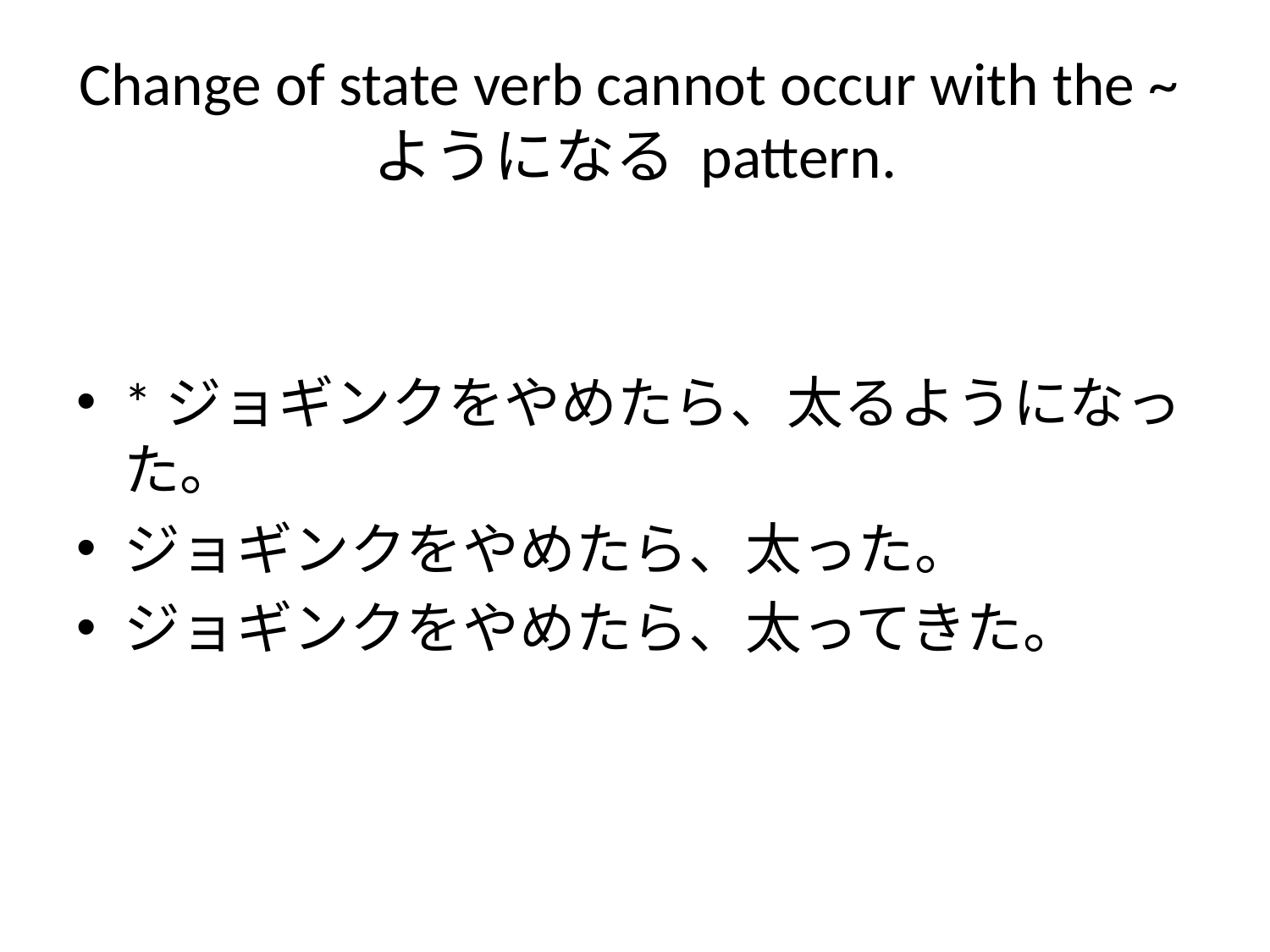

# Change of state verb cannot occur with the ~ようになる pattern.
*ジョギンクをやめたら、太るようになった。
ジョギンクをやめたら、太った。
ジョギンクをやめたら、太ってきた。